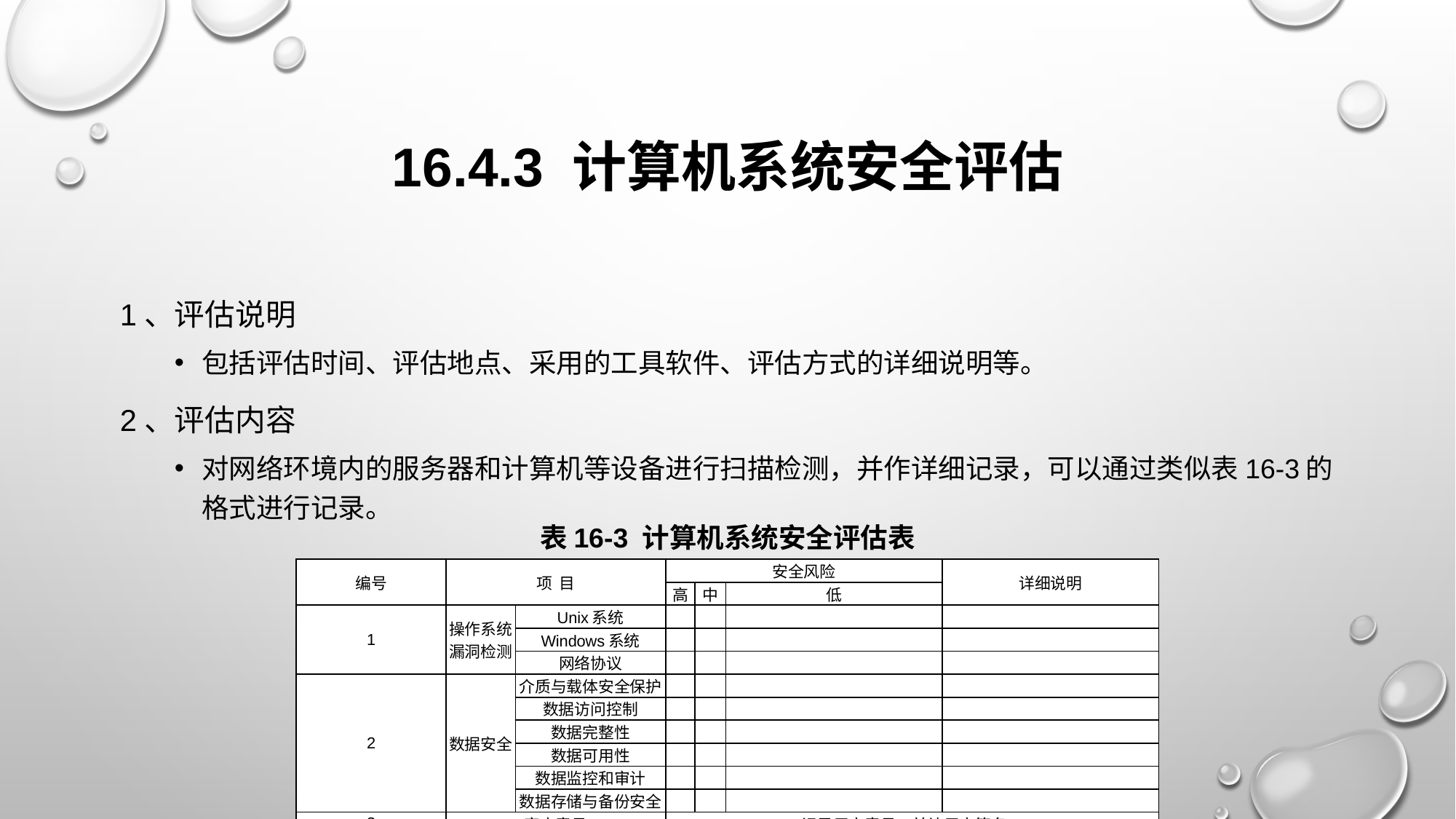

# 16.4.3 计算机系统安全评估
1、评估说明
包括评估时间、评估地点、采用的工具软件、评估方式的详细说明等。
2、评估内容
对网络环境内的服务器和计算机等设备进行扫描检测，并作详细记录，可以通过类似表16-3的格式进行记录。

表16-3 计算机系统安全评估表
| 编号 | 项  目 |  | 安全风险 |  |  | 详细说明 |
| --- | --- | --- | --- | --- | --- | --- |
|  |  |  | 高 | 中 | 低 |  |
| 1 | 操作系统漏洞检测 | Unix系统 |  |  |  |  |
|  |  | Windows系统 |  |  |  |  |
|  |  | 网络协议 |  |  |  |  |
| 2 | 数据安全 | 介质与载体安全保护 |  |  |  |  |
|  |  | 数据访问控制 |  |  |  |  |
|  |  | 数据完整性 |  |  |  |  |
|  |  | 数据可用性 |  |  |  |  |
|  |  | 数据监控和审计 |  |  |  |  |
|  |  | 数据存储与备份安全 |  |  |  |  |
| 3 | 客户意见 |  | 记录用户意见，并让用户签名。 |  |  |  |